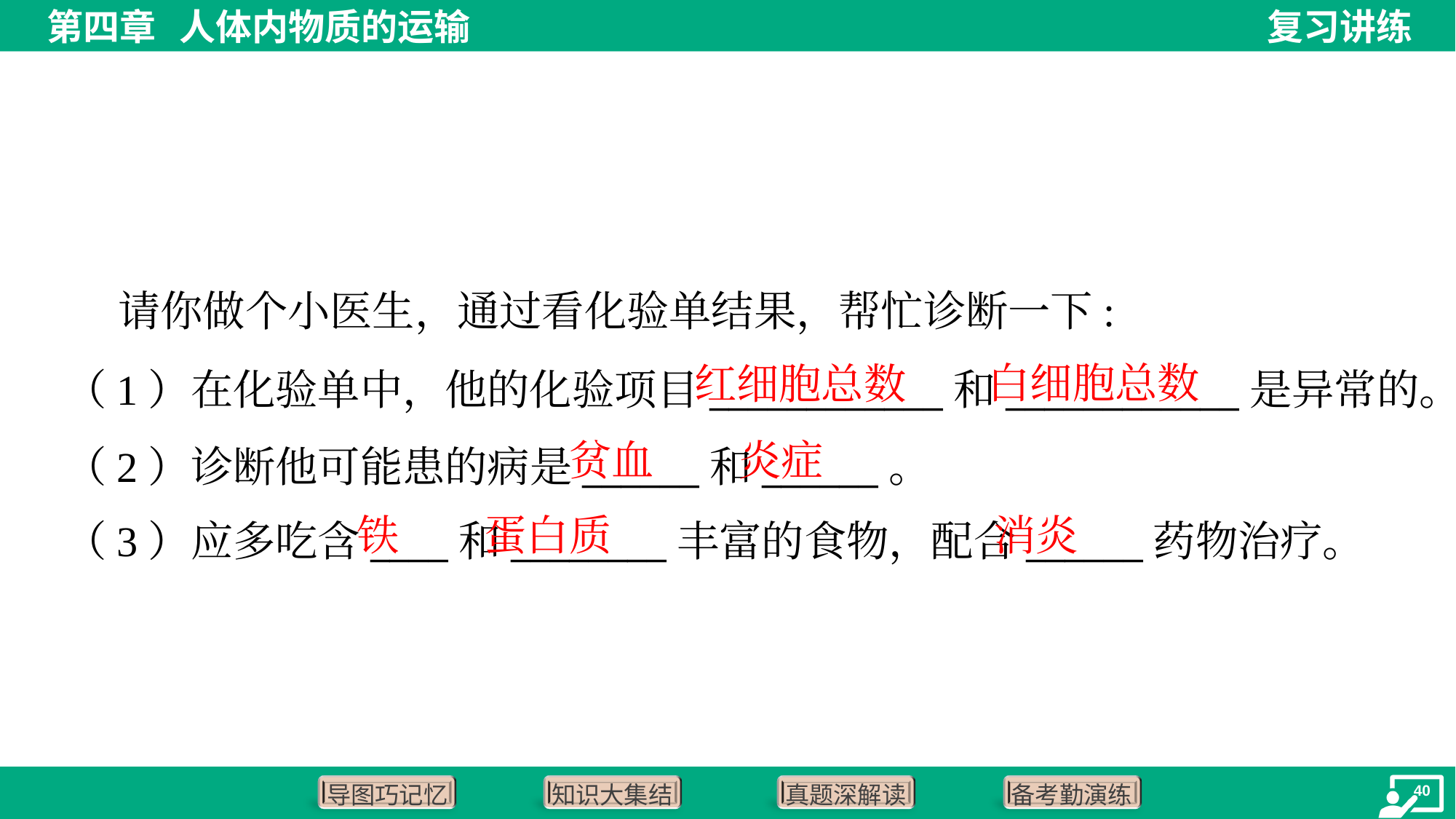

请你做个小医生，通过看化验单结果，帮忙诊断一下:
白细胞总数
红细胞总数
（1）在化验单中，他的化验项目____________和____________是异常的。
（2）诊断他可能患的病是______和______。
（3）应多吃含____和________丰富的食物，配合______药物治疗。
贫血
炎症
铁
蛋白质
消炎